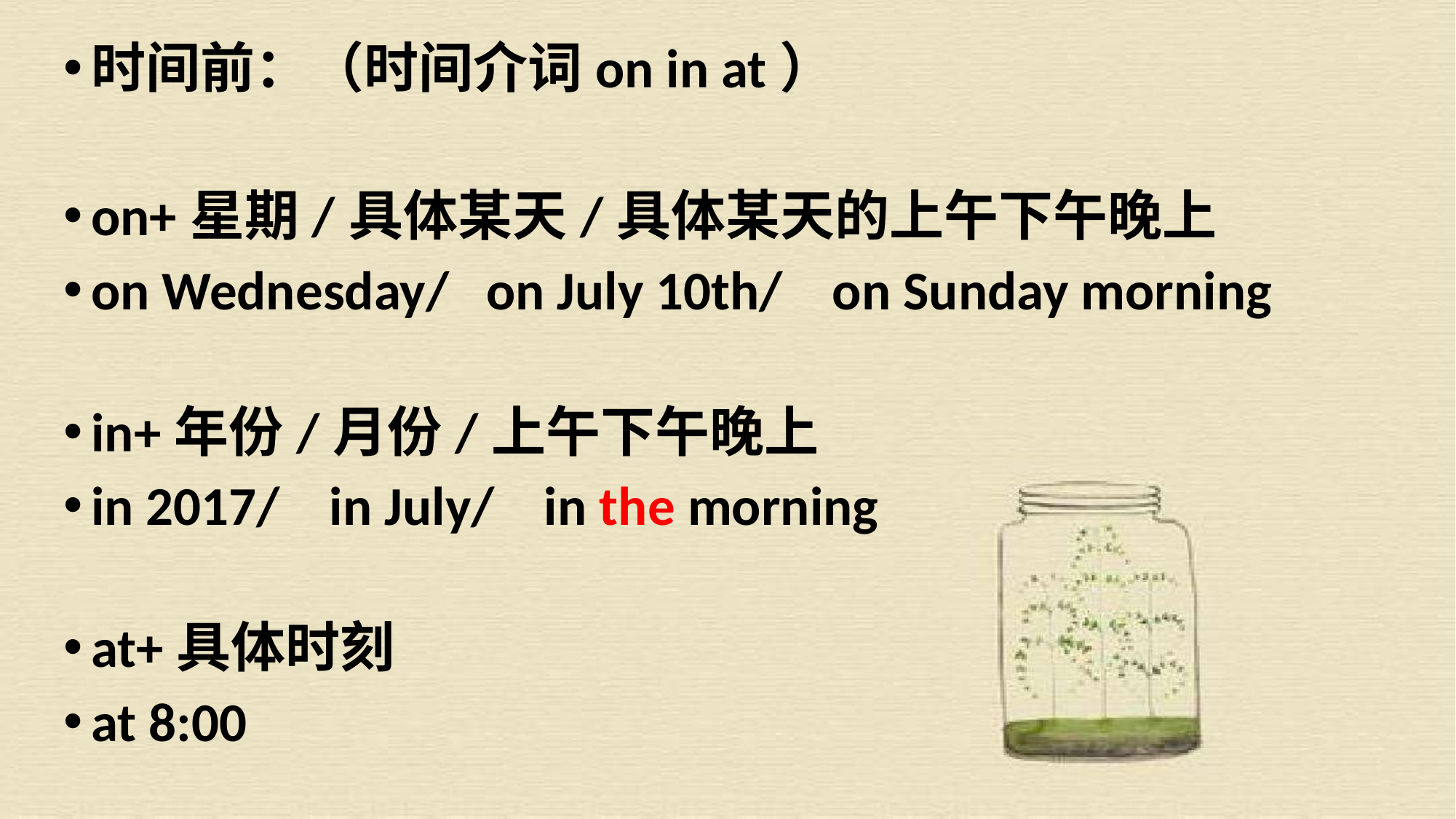

时间前：（时间介词on in at）

on+星期/具体某天/具体某天的上午下午晚上
on Wednesday/   on July 10th/    on Sunday morning

in+年份/月份/上午下午晚上
in 2017/    in July/    in the morning

at+具体时刻
at 8:00